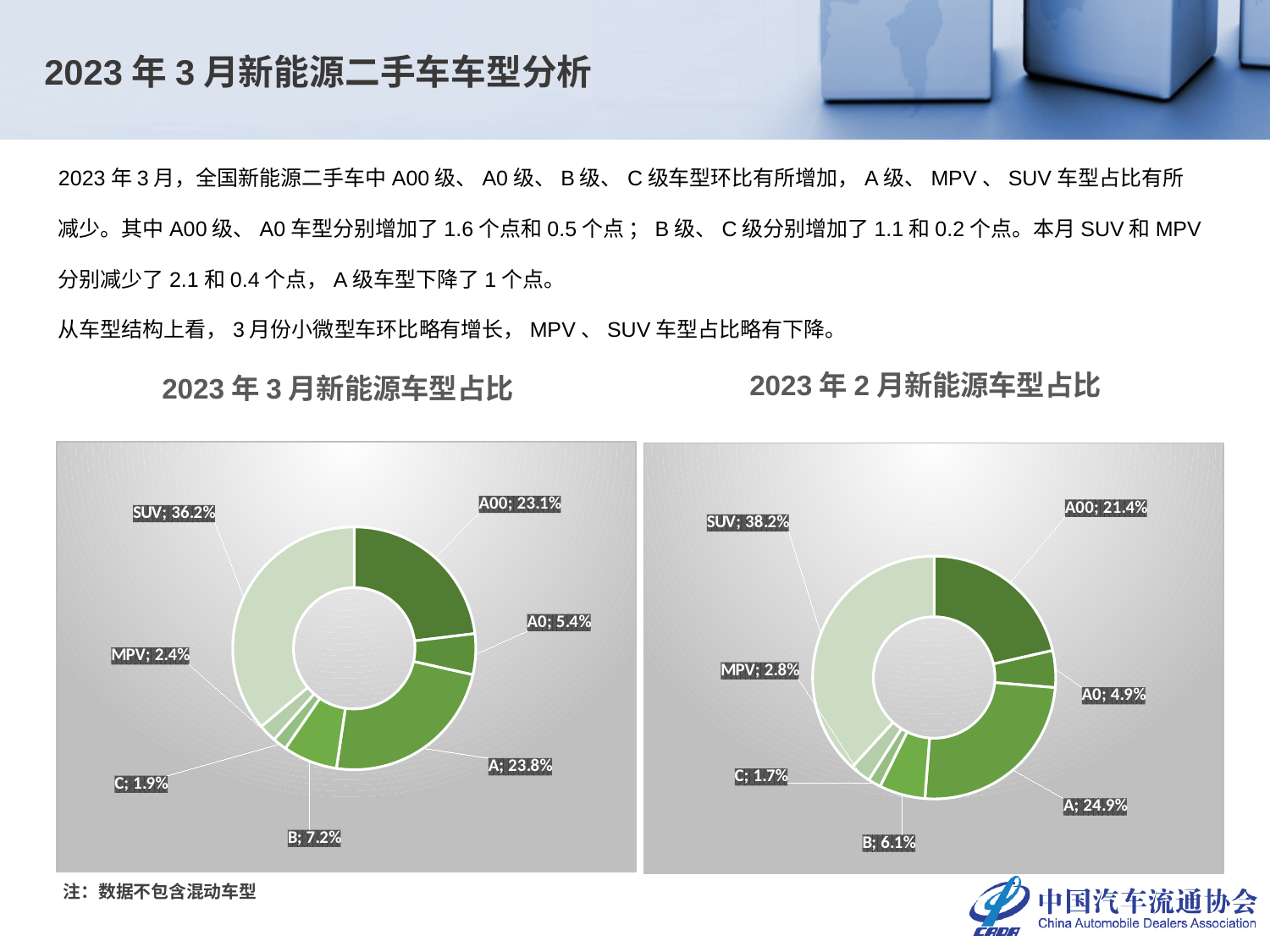

2023年3月新能源二手车车型分析
2023年3月，全国新能源二手车中A00级、A0级、B级、C级车型环比有所增加，A级、MPV、SUV车型占比有所减少。其中A00级、A0车型分别增加了1.6个点和0.5个点 ；B级、C级分别增加了1.1和0.2个点。本月SUV和MPV分别减少了2.1和0.4个点，A级车型下降了1个点。
从车型结构上看，3月份小微型车环比略有增长，MPV、SUV车型占比略有下降。
2023年2月新能源车型占比
2023年3月新能源车型占比

### Chart

| Category |  |
|---|---|
| A00 | 0.23068250150330727 |
| A0 | 0.0543 |
| A | 0.23842453397474445 |
| B | 0.07238424533974744 |
| C | 0.018866506313890558 |
| MPV | 0.0238 |
| SUV | 0.36154221286831023 |

### Chart

| Category |  |
|---|---|
| A00 | 0.214249535708256 |
| A0 | 0.04904609150768192 |
| A | 0.24886037481006246 |
| B | 0.06111767685294614 |
| C | 0.017136586189431032 |
| MPV | 0.0275 |
| SUV | 0.38208973493162257 |
注：数据不包含混动车型